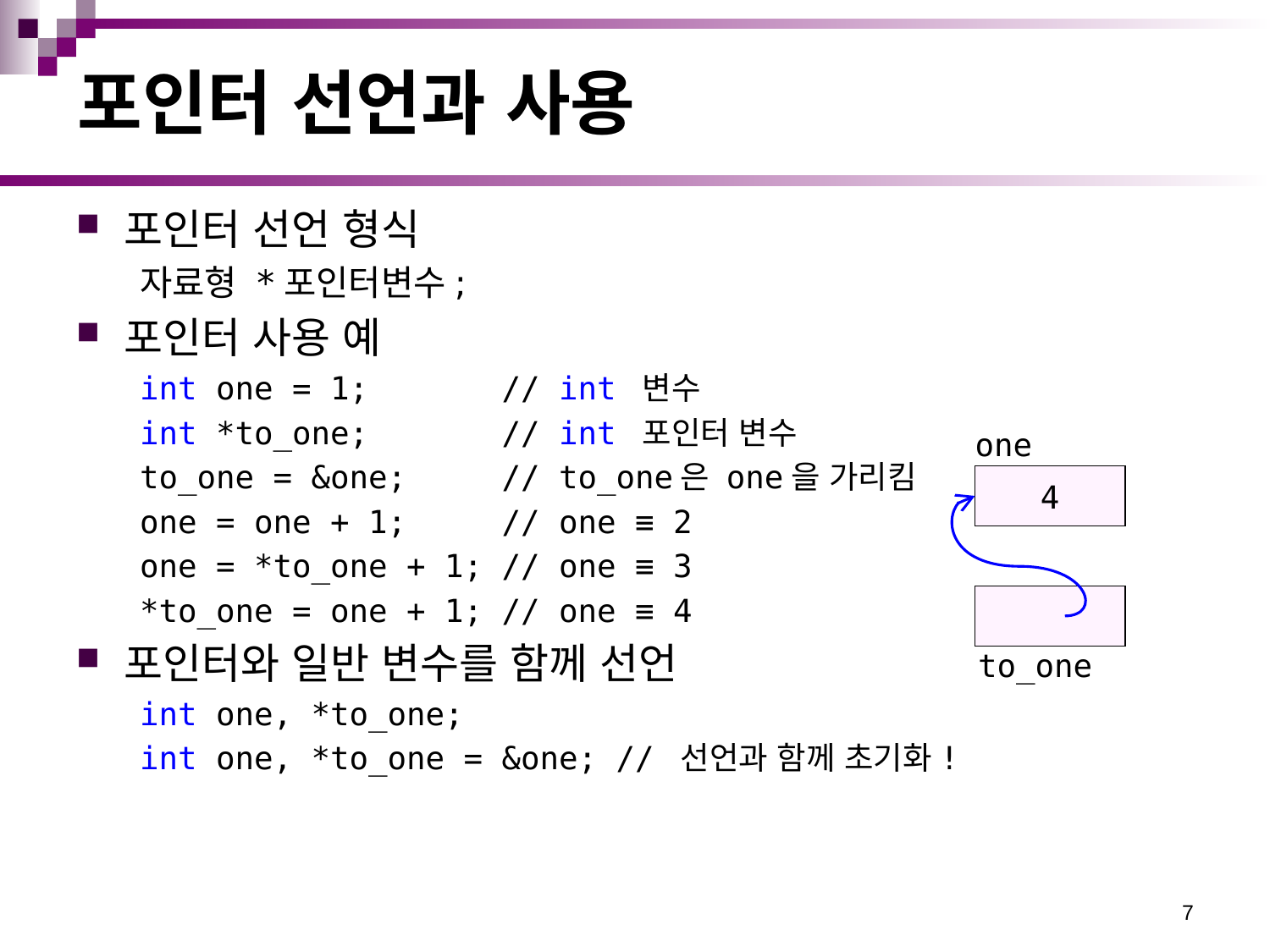

# 포인터 선언과 사용
포인터 선언 형식
자료형 *포인터변수;
포인터 사용 예
int one = 1;       // int 변수
int *to_one;       // int 포인터 변수
to_one = &one;     // to_one은 one을 가리킴
one = one + 1;     // one ≡ 2
one = *to_one + 1; // one ≡ 3
*to_one = one + 1; // one ≡ 4
포인터와 일반 변수를 함께 선언
int one, *to_one;
int one, *to_one = &one; // 선언과 함께 초기화!
one
1
2
3
4

to_one
7